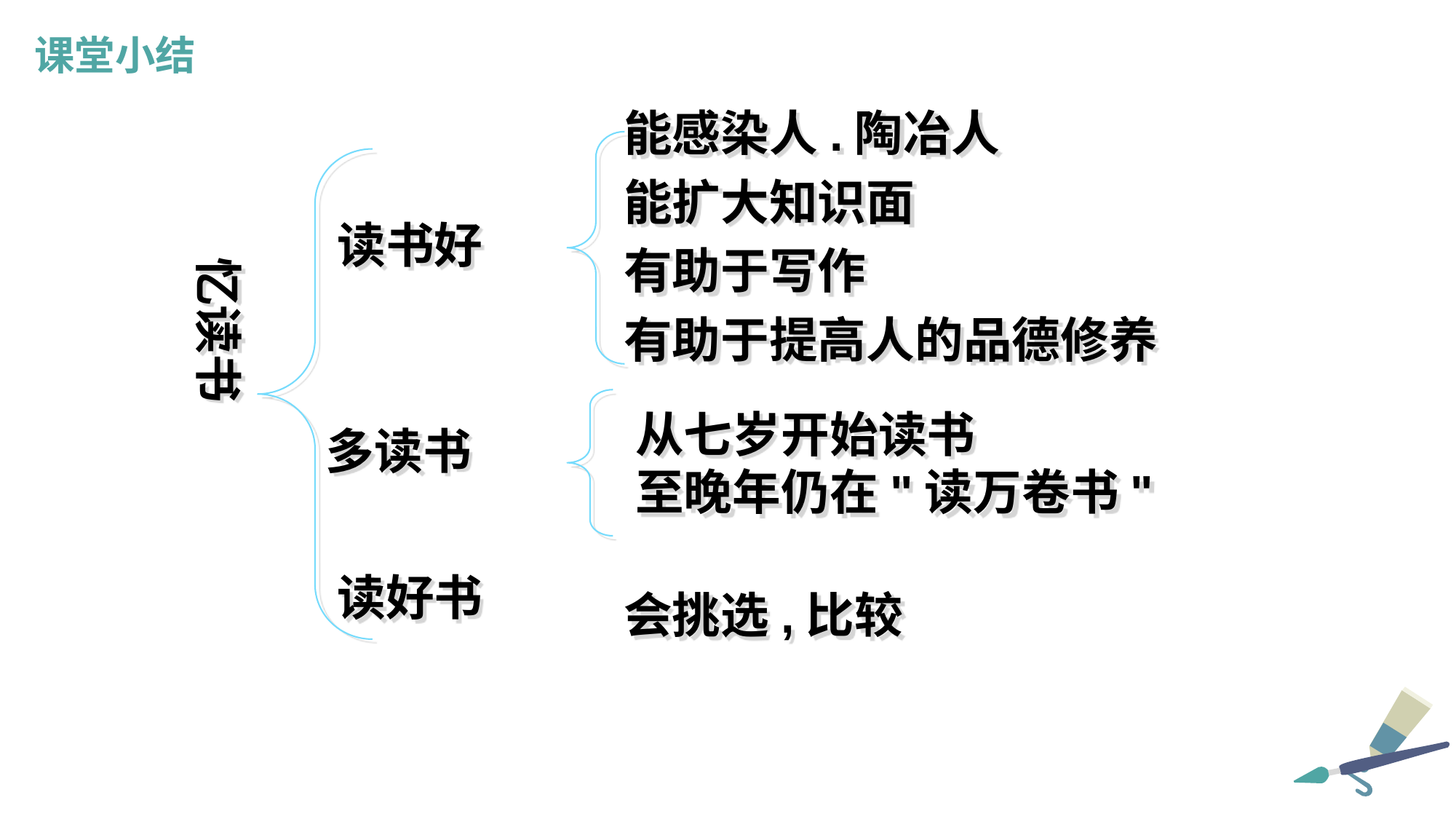

课堂小结
能感染人.陶冶人

能扩大知识面
读书好
有助于写作
忆读书
有助于提高人的品德修养

从七岁开始读书
至晚年仍在"读万卷书"
多读书
读好书
会挑选,比较